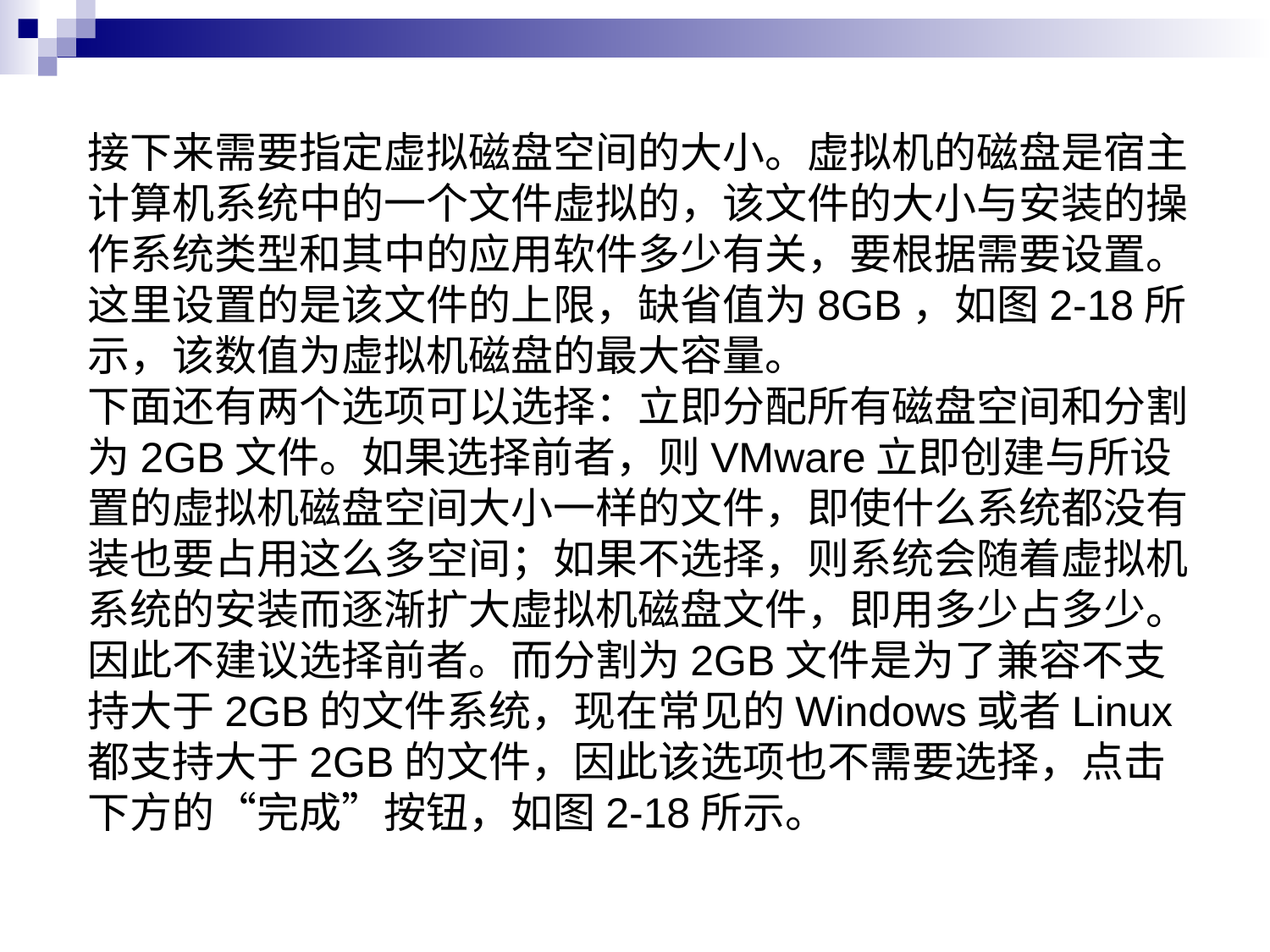

# 接下来需要指定虚拟磁盘空间的大小。虚拟机的磁盘是宿主计算机系统中的一个文件虚拟的，该文件的大小与安装的操作系统类型和其中的应用软件多少有关，要根据需要设置。这里设置的是该文件的上限，缺省值为8GB，如图2-18所示，该数值为虚拟机磁盘的最大容量。 下面还有两个选项可以选择：立即分配所有磁盘空间和分割为2GB文件。如果选择前者，则VMware立即创建与所设置的虚拟机磁盘空间大小一样的文件，即使什么系统都没有装也要占用这么多空间；如果不选择，则系统会随着虚拟机系统的安装而逐渐扩大虚拟机磁盘文件，即用多少占多少。因此不建议选择前者。而分割为2GB文件是为了兼容不支持大于2GB的文件系统，现在常见的Windows或者Linux都支持大于2GB的文件，因此该选项也不需要选择，点击下方的“完成”按钮，如图2-18所示。